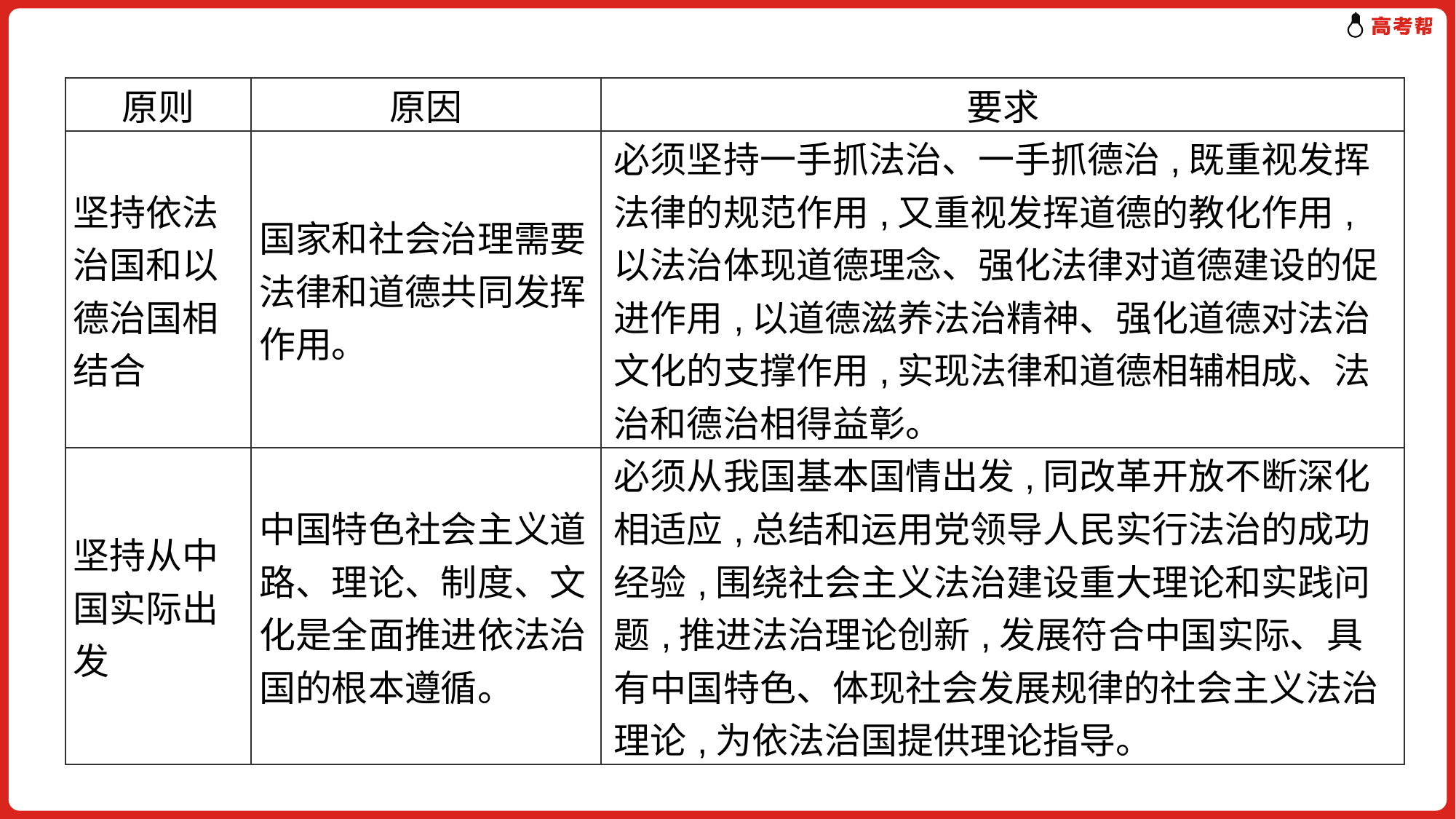

| 原则 | 原因 | 要求 |
| --- | --- | --- |
| 坚持依法治国和以德治国相结合 | 国家和社会治理需要法律和道德共同发挥作用。 | 必须坚持一手抓法治、一手抓德治,既重视发挥法律的规范作用,又重视发挥道德的教化作用,以法治体现道德理念、强化法律对道德建设的促进作用,以道德滋养法治精神、强化道德对法治文化的支撑作用,实现法律和道德相辅相成、法治和德治相得益彰。 |
| 坚持从中国实际出发 | 中国特色社会主义道路、理论、制度、文化是全面推进依法治国的根本遵循。 | 必须从我国基本国情出发,同改革开放不断深化相适应,总结和运用党领导人民实行法治的成功经验,围绕社会主义法治建设重大理论和实践问题,推进法治理论创新,发展符合中国实际、具有中国特色、体现社会发展规律的社会主义法治理论,为依法治国提供理论指导。 |